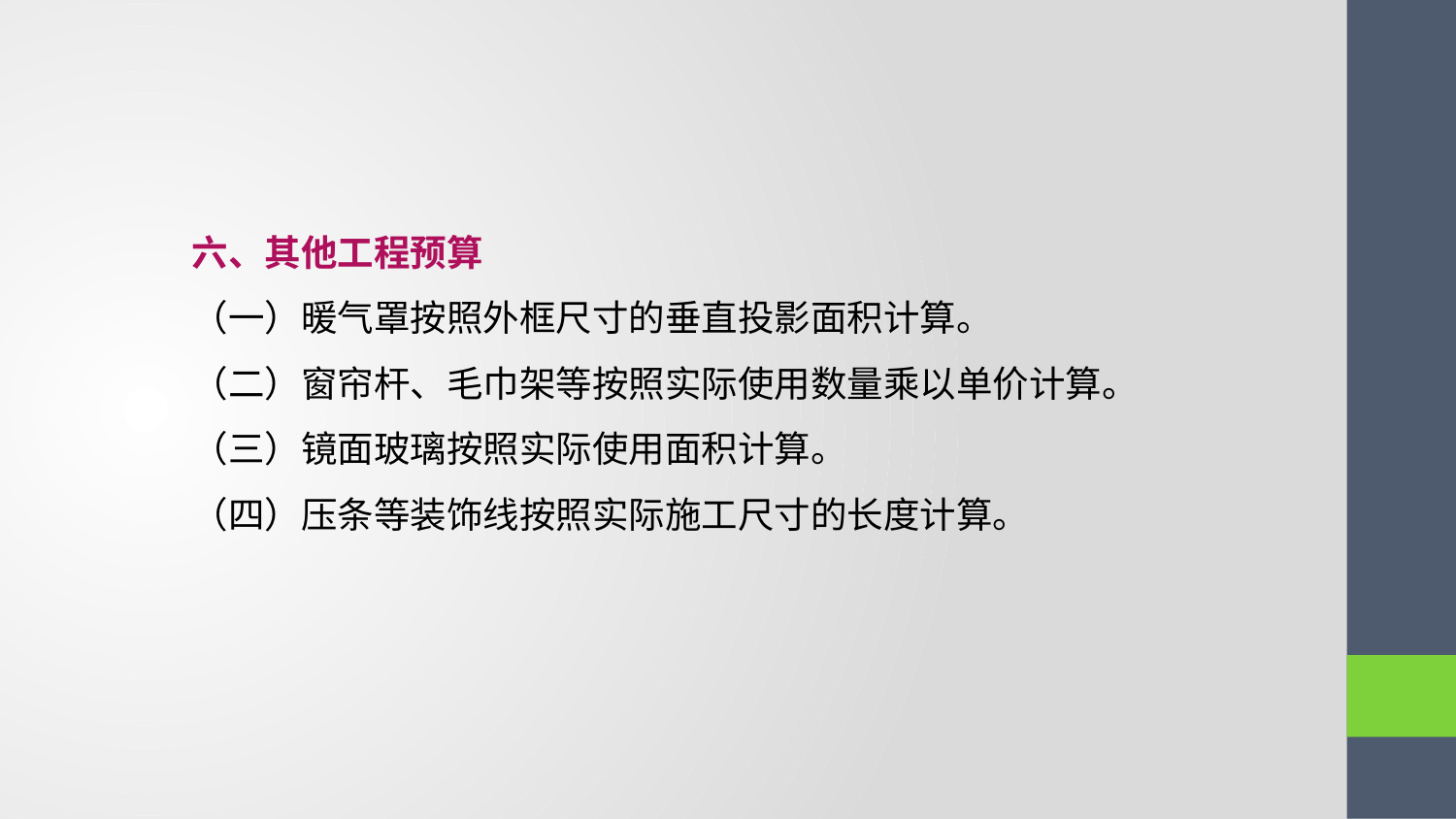

六、其他工程预算
（一）暖气罩按照外框尺寸的垂直投影面积计算。
（二）窗帘杆、毛巾架等按照实际使用数量乘以单价计算。
（三）镜面玻璃按照实际使用面积计算。
（四）压条等装饰线按照实际施工尺寸的长度计算。